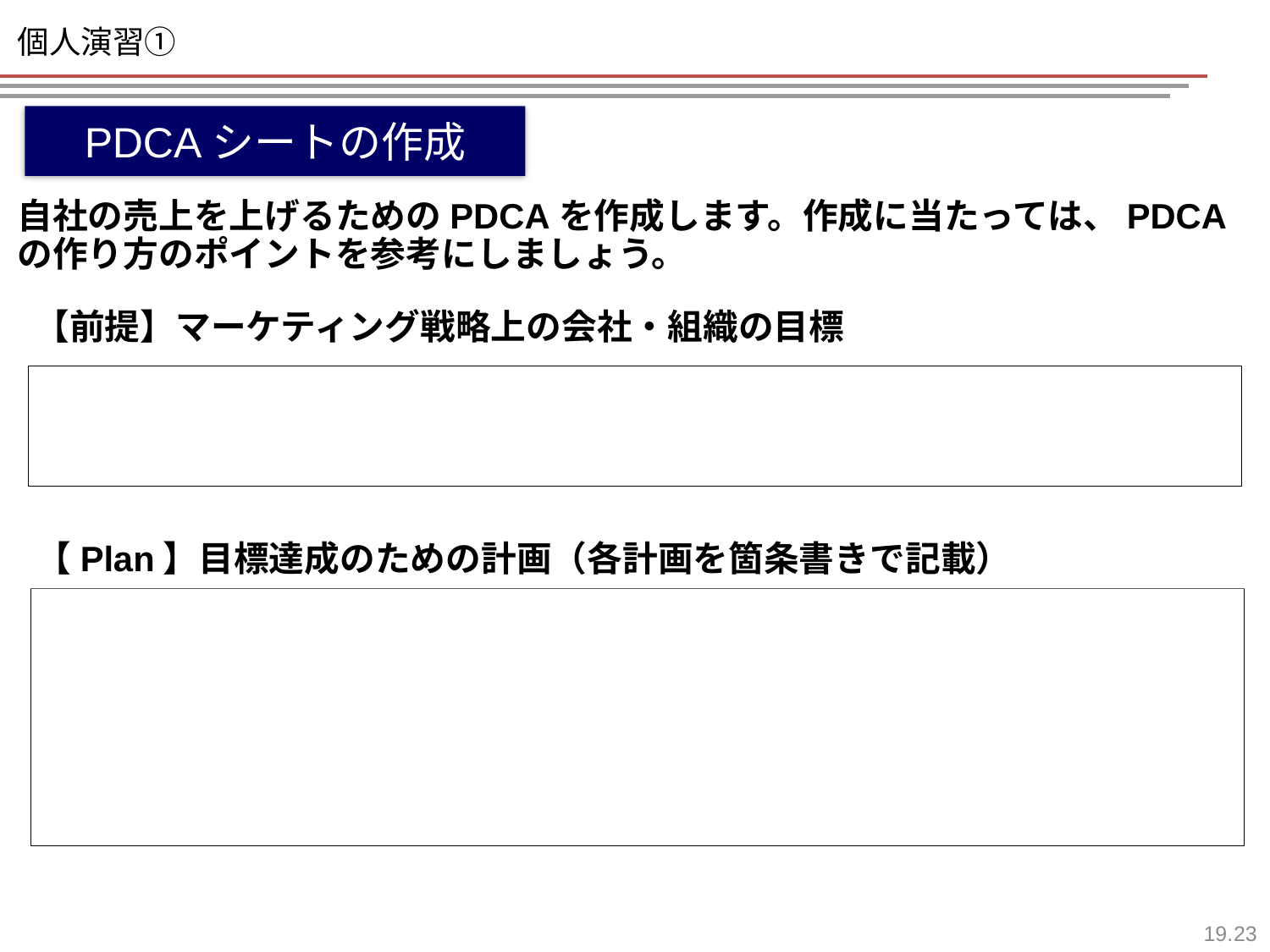

# 個人演習①
PDCAシートの作成
自社の売上を上げるためのPDCAを作成します。作成に当たっては、PDCAの作り方のポイントを参考にしましょう。
【前提】マーケティング戦略上の会社・組織の目標

【Plan】目標達成のための計画（各計画を箇条書きで記載）

23